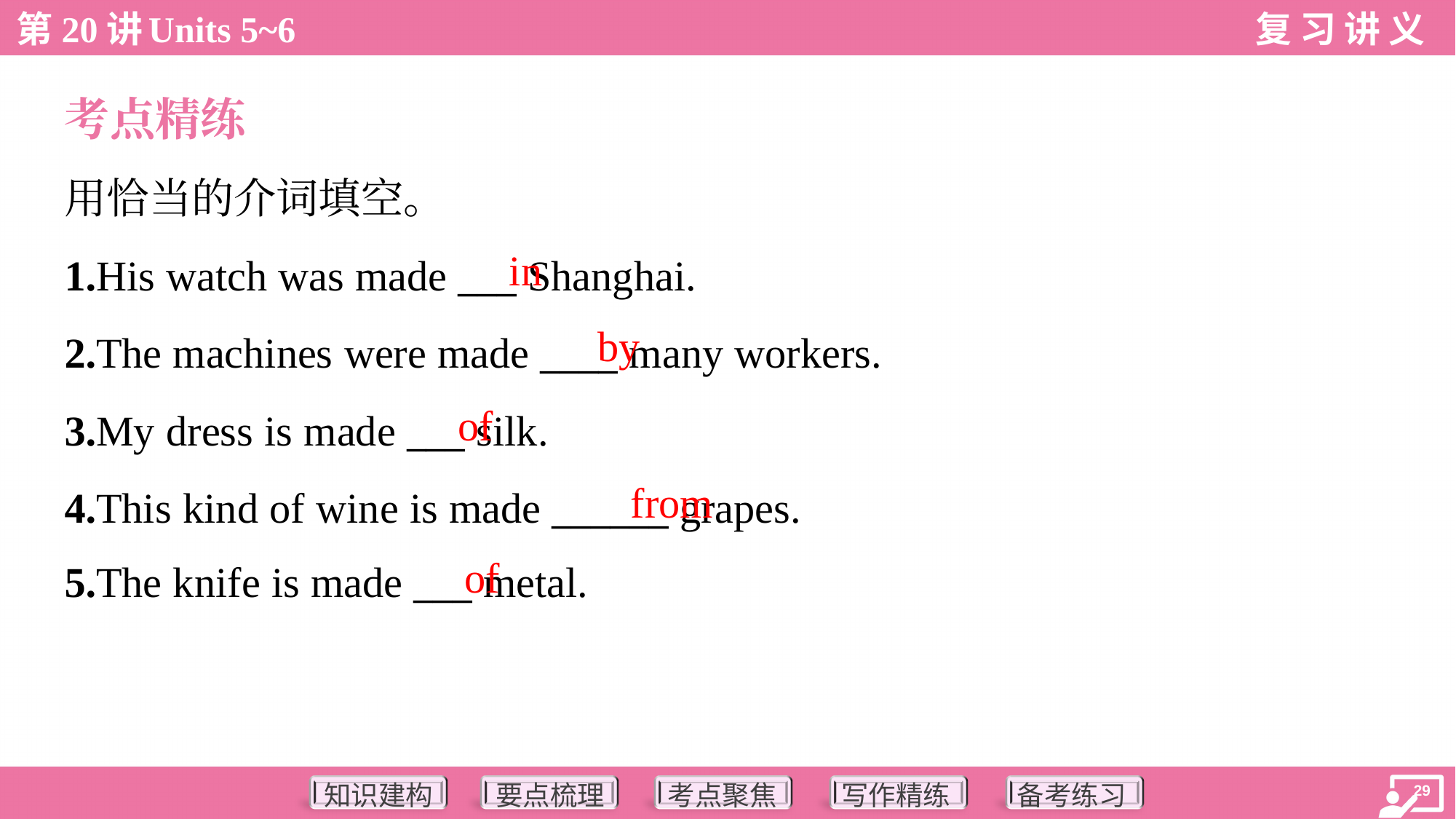

考点精练
用恰当的介词填空。
1.His watch was made ___ Shanghai.
2.The machines were made ____ many workers.
3.My dress is made ___ silk.
4.This kind of wine is made ______ grapes.
5.The knife is made ___ metal.
in
by
of
from
of